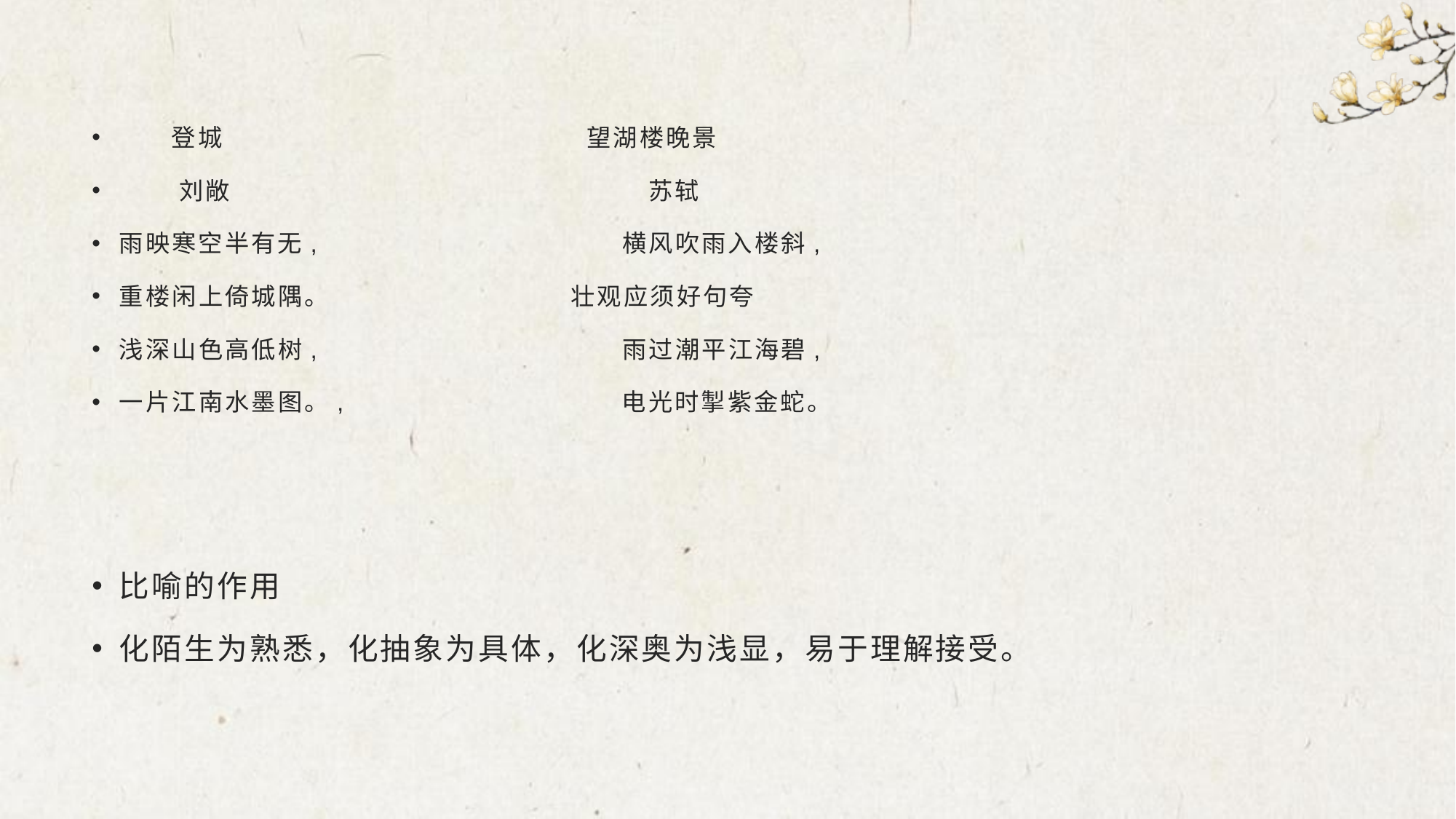

#
      登城                                               望湖楼晚景
       刘敞                                                      苏轼
雨映寒空半有无,                                 横风吹雨入楼斜,
重楼闲上倚城隅。                               壮观应须好句夸
浅深山色高低树,                                 雨过潮平江海碧,
一片江南水墨图。,                              电光时掣紫金蛇。

比喻的作用
化陌生为熟悉，化抽象为具体，化深奥为浅显，易于理解接受。